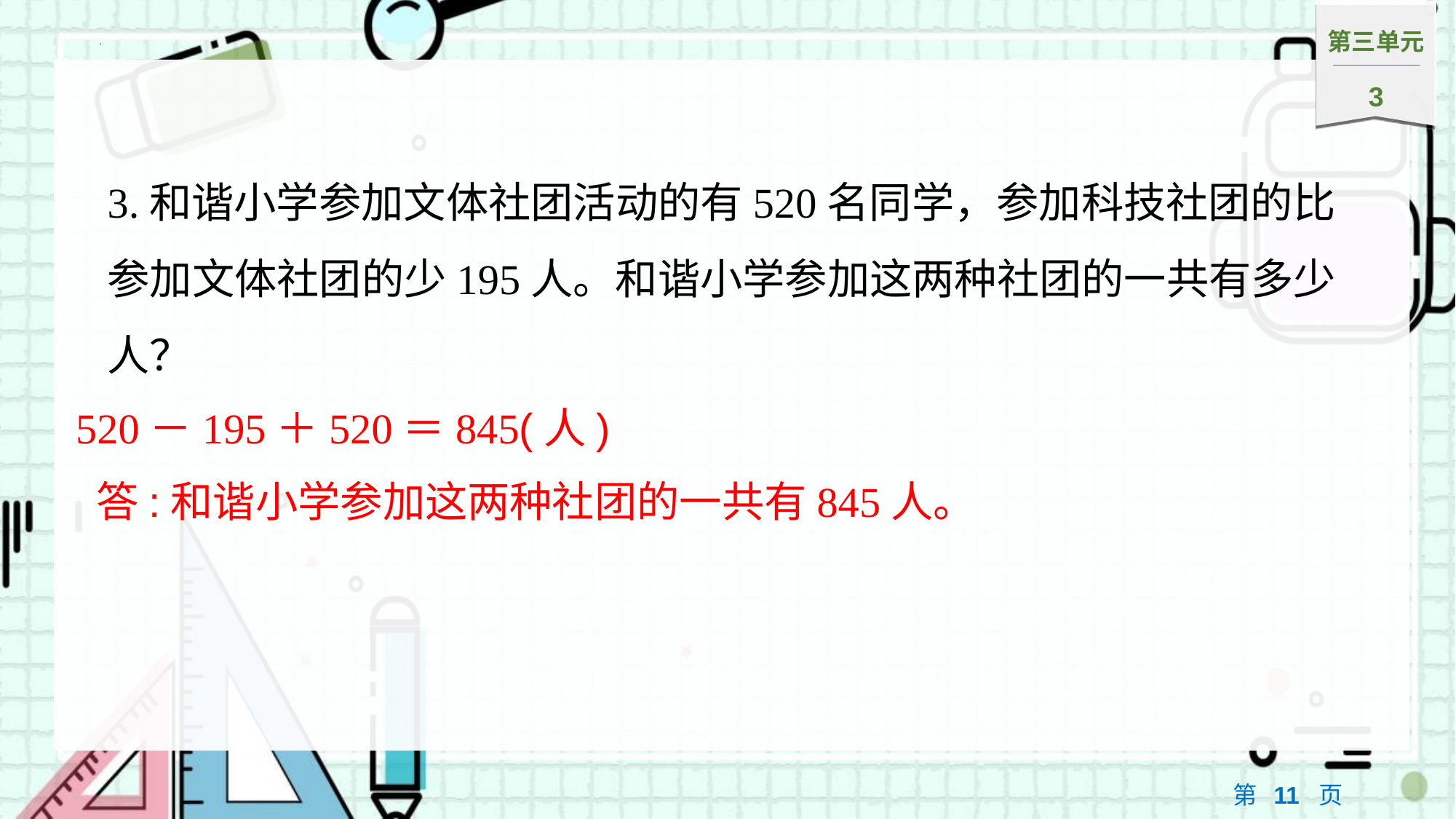

3.和谐小学参加文体社团活动的有520名同学，参加科技社团的比参加文体社团的少195人。和谐小学参加这两种社团的一共有多少人？
520－195＋520＝845(人)
答:和谐小学参加这两种社团的一共有845人。